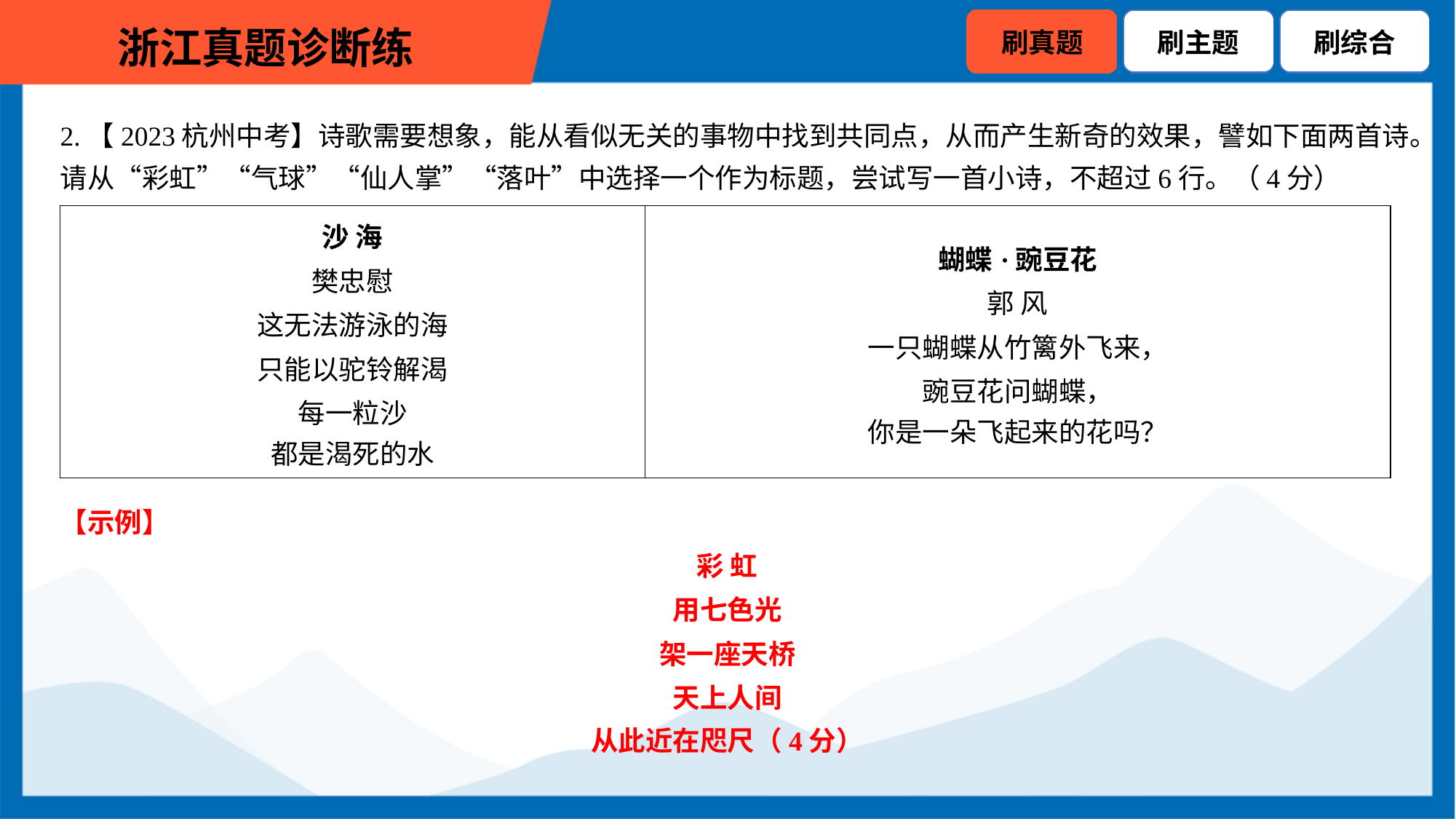

2.【2023杭州中考】诗歌需要想象，能从看似无关的事物中找到共同点，从而产生新奇的效果，譬如下面两首诗。
请从“彩虹”“气球”“仙人掌”“落叶”中选择一个作为标题，尝试写一首小诗，不超过6行。（4分）
| 沙 海 樊忠慰 这无法游泳的海 只能以驼铃解渴 每一粒沙 都是渴死的水 | 蝴蝶·豌豆花 郭 风 一只蝴蝶从竹篱外飞来， 豌豆花问蝴蝶， 你是一朵飞起来的花吗？ |
| --- | --- |
【示例】
彩 虹
用七色光
架一座天桥
天上人间
从此近在咫尺（4分）